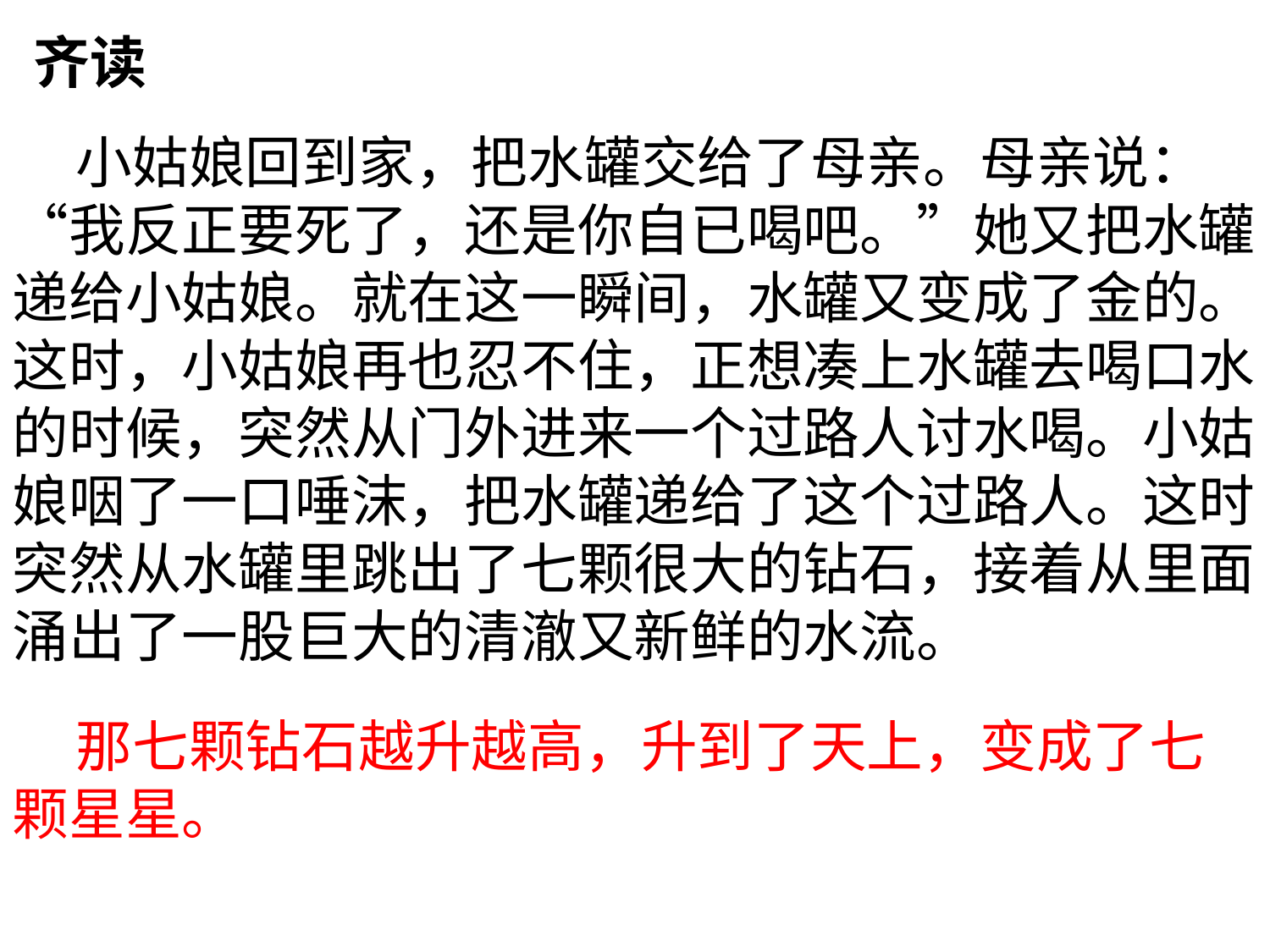

齐读
小姑娘回到家，把水罐交给了母亲。母亲说：“我反正要死了，还是你自已喝吧。”她又把水罐递给小姑娘。就在这一瞬间，水罐又变成了金的。这时，小姑娘再也忍不住，正想凑上水罐去喝口水的时候，突然从门外进来一个过路人讨水喝。小姑娘咽了一口唾沫，把水罐递给了这个过路人。这时突然从水罐里跳出了七颗很大的钻石，接着从里面涌出了一股巨大的清澈又新鲜的水流。
那七颗钻石越升越高，升到了天上，变成了七颗星星。